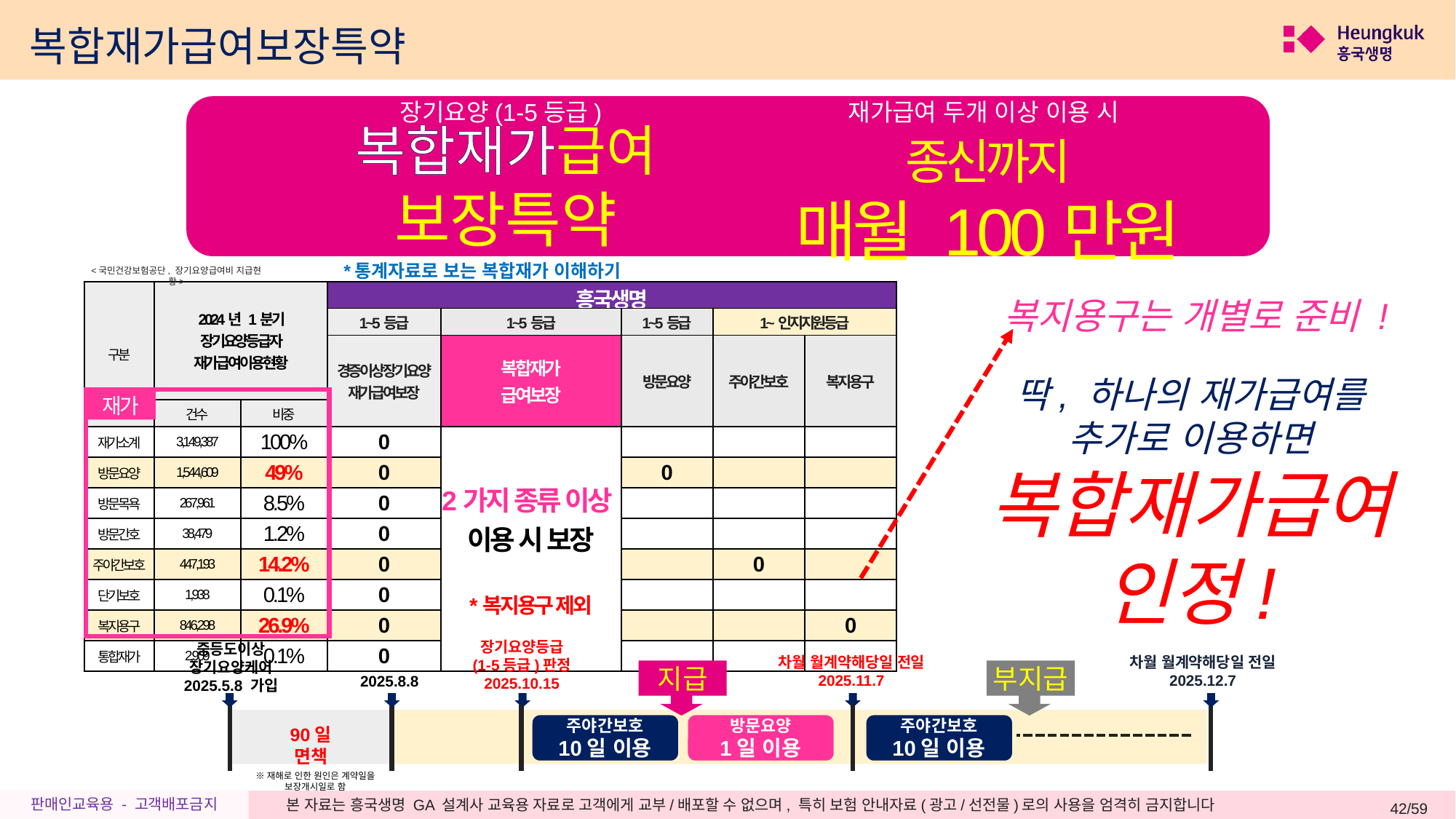

복합재가급여보장특약
장기요양(1-5등급)
재가급여 두개 이상 이용 시

복합재가급여
보장특약
종신까지
매월 100만원
*통계자료로 보는 복합재가 이해하기
<국민건강보험공단, 장기요양급여비 지급현황>
| 구분 | 2024년 1분기 장기요양등급자 재가급여이용현황 |  | 흥국생명 | NEW |  | NEW |  |
| --- | --- | --- | --- | --- | --- | --- | --- |
|  |  |  | 1~5등급 | 1~5등급 | 1~5등급 | 1~인지지원등급 |  |
| 구분 | 2024년 1분기 장기요양등급자 급여이용현황 |  | 경증이상장기요양 재가급여보장 | 복합재가 급여보장 | 방문요양 | 주야간보호 | 복지용구 |
|  | 건수 | 비중 |  |  |  |  |  |
| 재가소계 | 3,149,387 | 100% | 0 | 2가지 종류 이상 이용 시 보장 \*복지용구 제외 |  |  |  |
| 방문요양 | 1,544,609 | 49% | 0 | 0 | 0 |  |  |
| 방문목욕 | 267,961 | 8.5% | 0 |  |  |  |  |
| 방문간호 | 38,479 | 1.2% | 0 |  |  |  |  |
| 주야간보호 | 447,193 | 14.2% | 0 |  |  | 0 |  |
| 단기보호 | 1,938 | 0.1% | 0 |  |  |  |  |
| 복지용구 | 846,298 | 26.9% | 0 |  |  |  | 0 |
| 통합재가 | 2,909 | 0.1% | 0 |  |  |  |  |
복지용구는 개별로 준비 !
딱, 하나의 재가급여를
추가로 이용하면
복합재가급여 인정!

재가
장기요양등급
(1-5등급)판정
2025.10.15
중등도이상
장기요양케어
2025.5.8 가입
차월 월계약해당일 전일
2025.12.7
차월 월계약해당일 전일
2025.11.7

주야간보호
10일 이용
방문요양
1일 이용
주야간보호
10일 이용
90일
면책
※재해로 인한 원인은 계약일을 보장개시일로 함
2025.8.8

지급

부지급

42/59